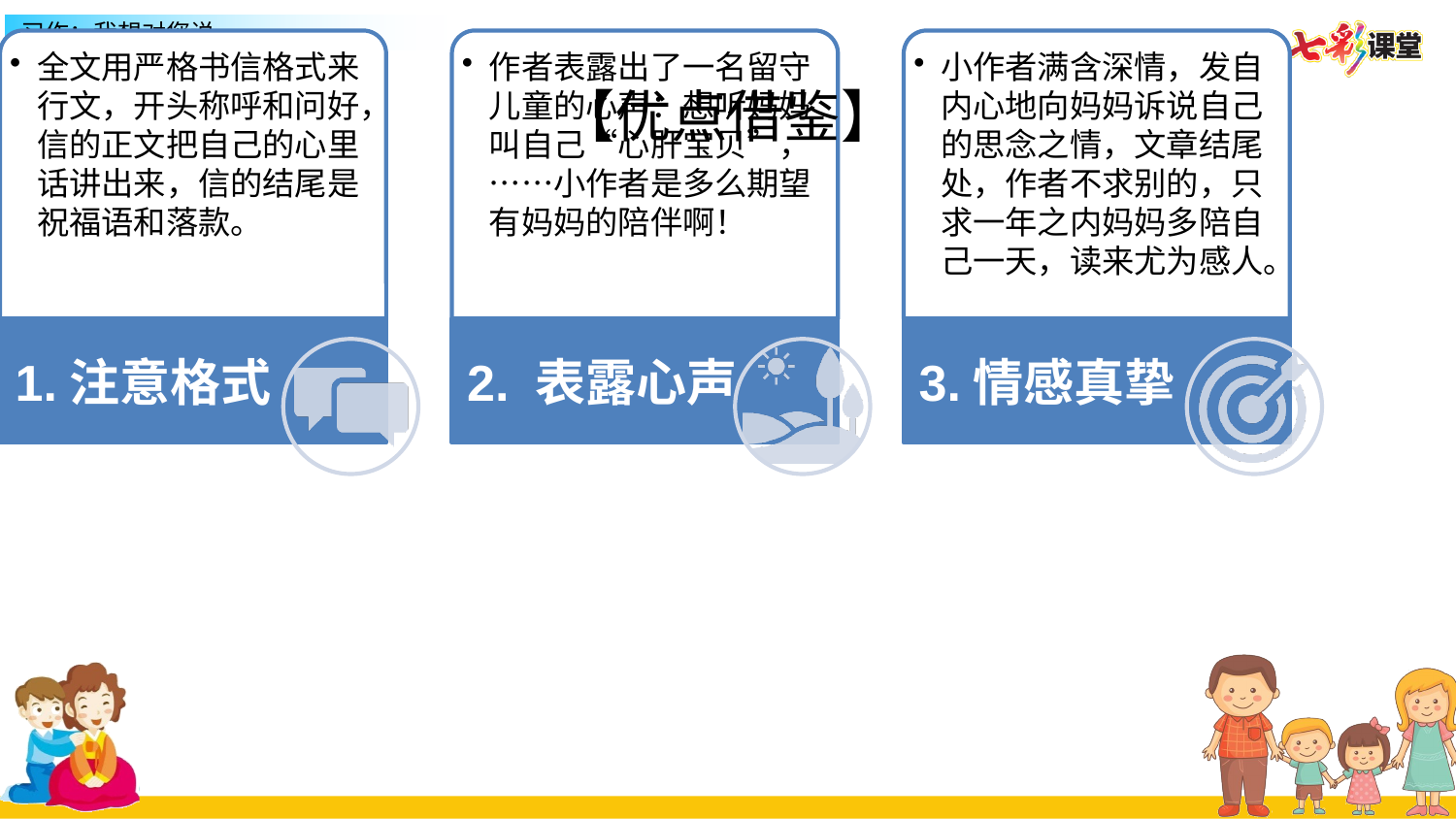

【优点借鉴】
全文用严格书信格式来行文，开头称呼和问好，信的正文把自己的心里话讲出来，信的结尾是祝福语和落款。
1.注意格式
作者表露出了一名留守儿童的心声：想听妈妈叫自己“心肝宝贝”，……小作者是多么期望有妈妈的陪伴啊！
2. 表露心声
小作者满含深情，发自内心地向妈妈诉说自己的思念之情，文章结尾处，作者不求别的，只求一年之内妈妈多陪自己一天，读来尤为感人。
3.情感真挚